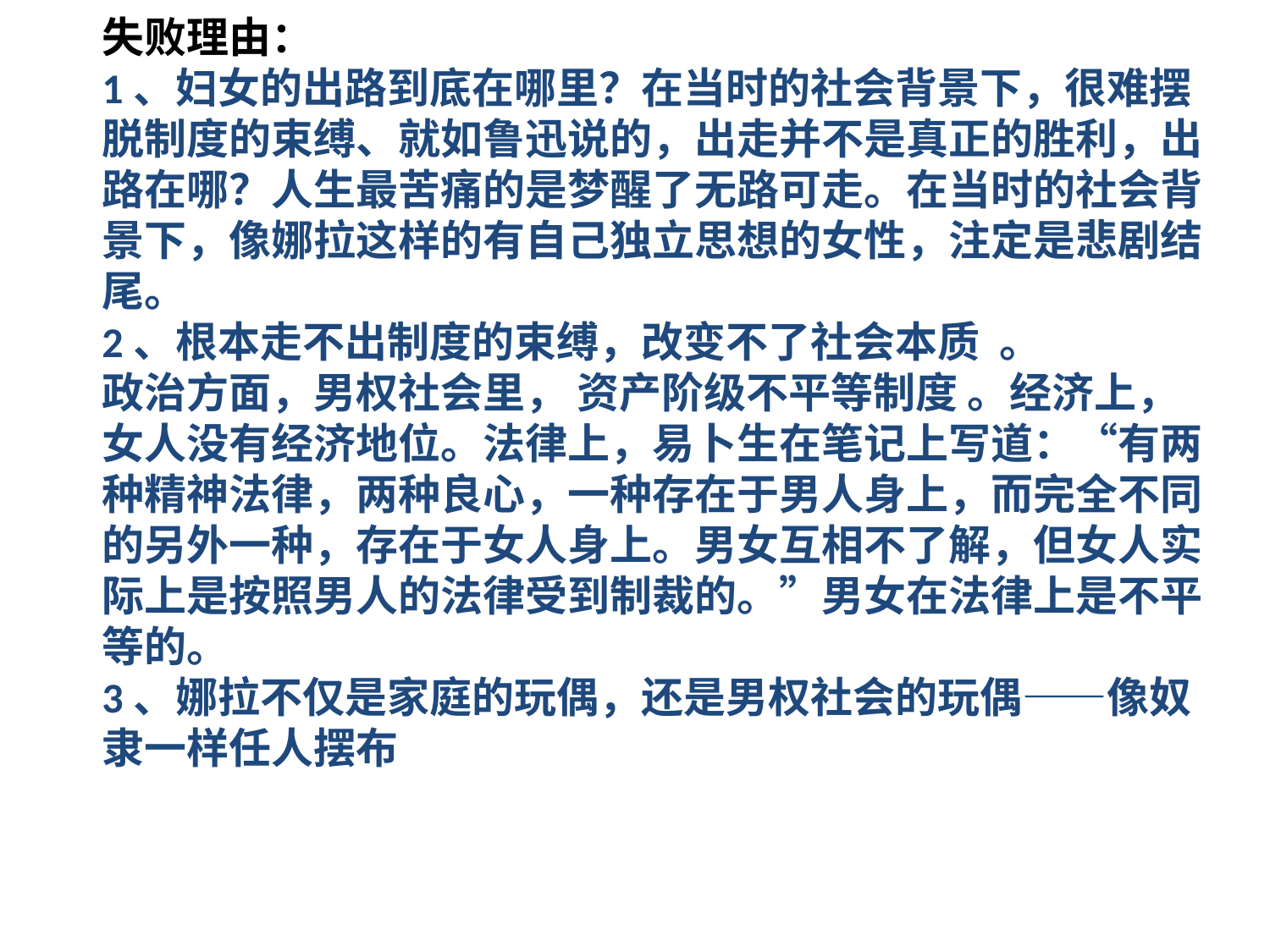

失败理由：
1、妇女的出路到底在哪里？在当时的社会背景下，很难摆脱制度的束缚、就如鲁迅说的，出走并不是真正的胜利，出路在哪？人生最苦痛的是梦醒了无路可走。在当时的社会背景下，像娜拉这样的有自己独立思想的女性，注定是悲剧结尾。
2、根本走不出制度的束缚，改变不了社会本质  。
政治方面，男权社会里， 资产阶级不平等制度 。经济上，女人没有经济地位。法律上，易卜生在笔记上写道：“有两种精神法律，两种良心，一种存在于男人身上，而完全不同的另外一种，存在于女人身上。男女互相不了解，但女人实际上是按照男人的法律受到制裁的。”男女在法律上是不平等的。
3、娜拉不仅是家庭的玩偶，还是男权社会的玩偶——像奴隶一样任人摆布